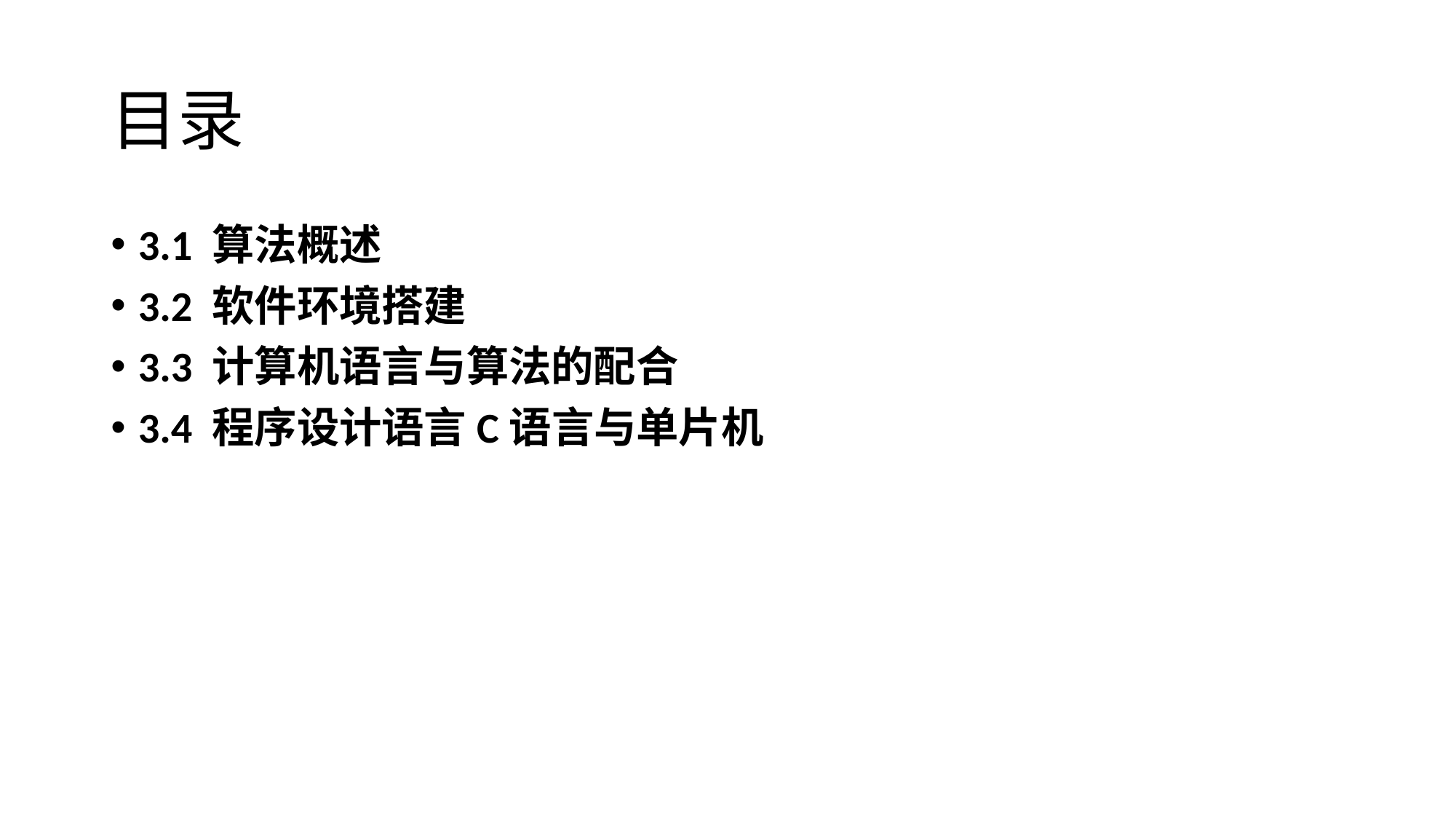

# 目录
3.1 算法概述
3.2 软件环境搭建
3.3 计算机语言与算法的配合
3.4 程序设计语言C语言与单片机